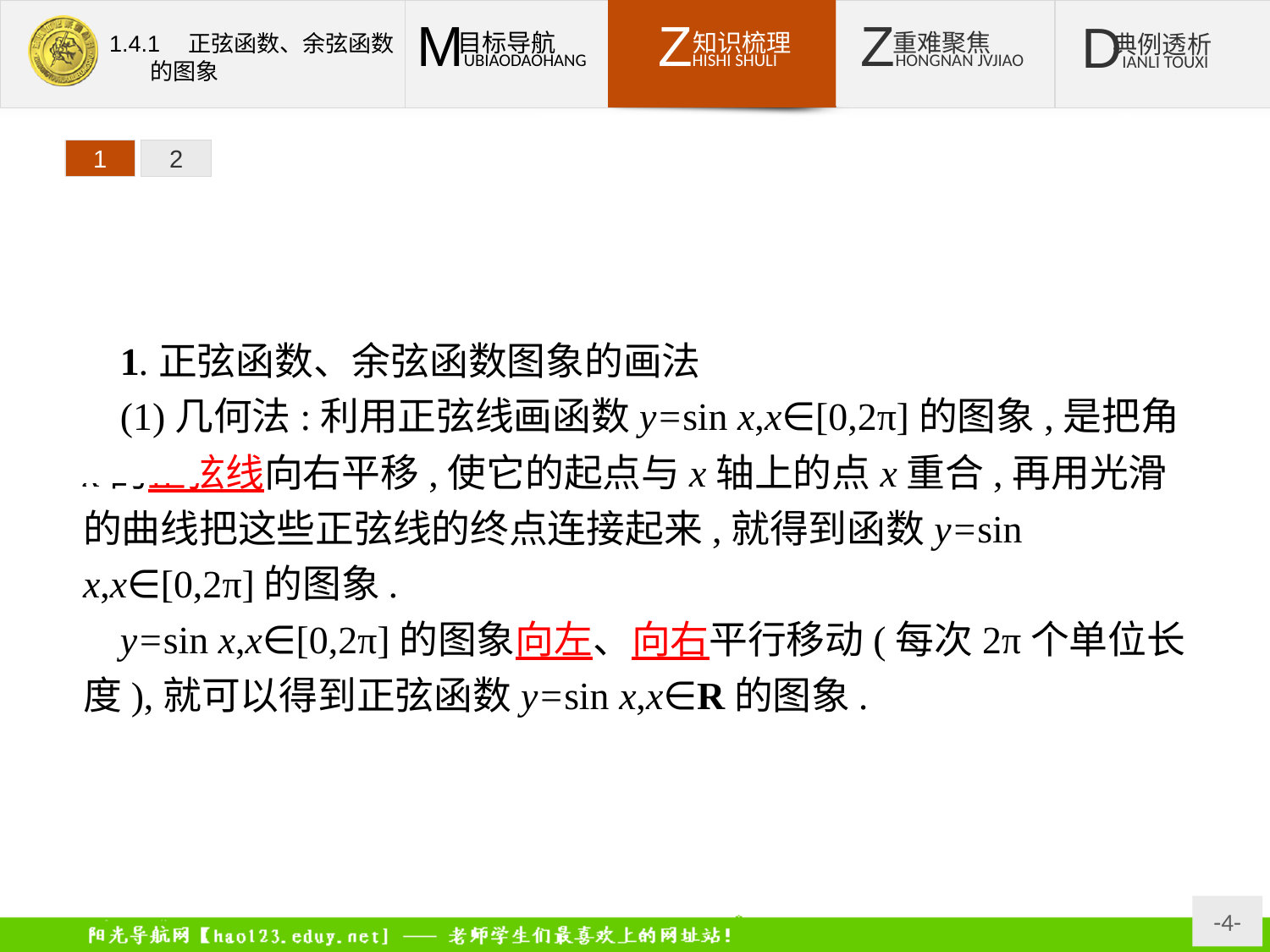

1
2
1.正弦函数、余弦函数图象的画法
(1)几何法:利用正弦线画函数y=sin x,x∈[0,2π]的图象,是把角x的正弦线向右平移,使它的起点与x轴上的点x重合,再用光滑的曲线把这些正弦线的终点连接起来,就得到函数y=sin x,x∈[0,2π]的图象.
y=sin x,x∈[0,2π]的图象向左、向右平行移动(每次2π个单位长度),就可以得到正弦函数y=sin x,x∈R的图象.